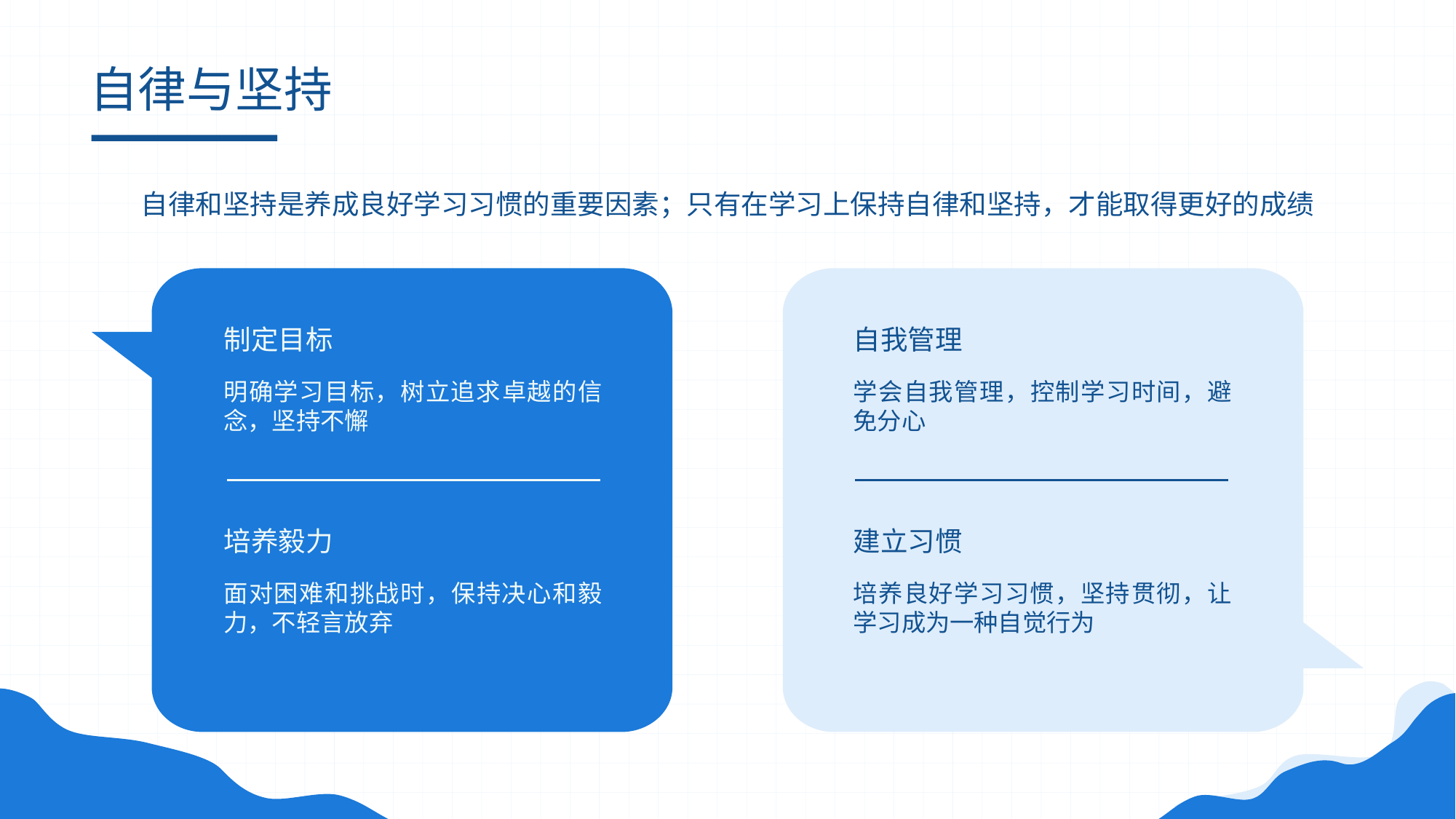

# 自律与坚持
自律和坚持是养成良好学习习惯的重要因素；只有在学习上保持自律和坚持，才能取得更好的成绩

制定目标
自我管理
明确学习目标，树立追求卓越的信念，坚持不懈
学会自我管理，控制学习时间，避免分心
培养毅力
建立习惯
面对困难和挑战时，保持决心和毅力，不轻言放弃
培养良好学习习惯，坚持贯彻，让学习成为一种自觉行为